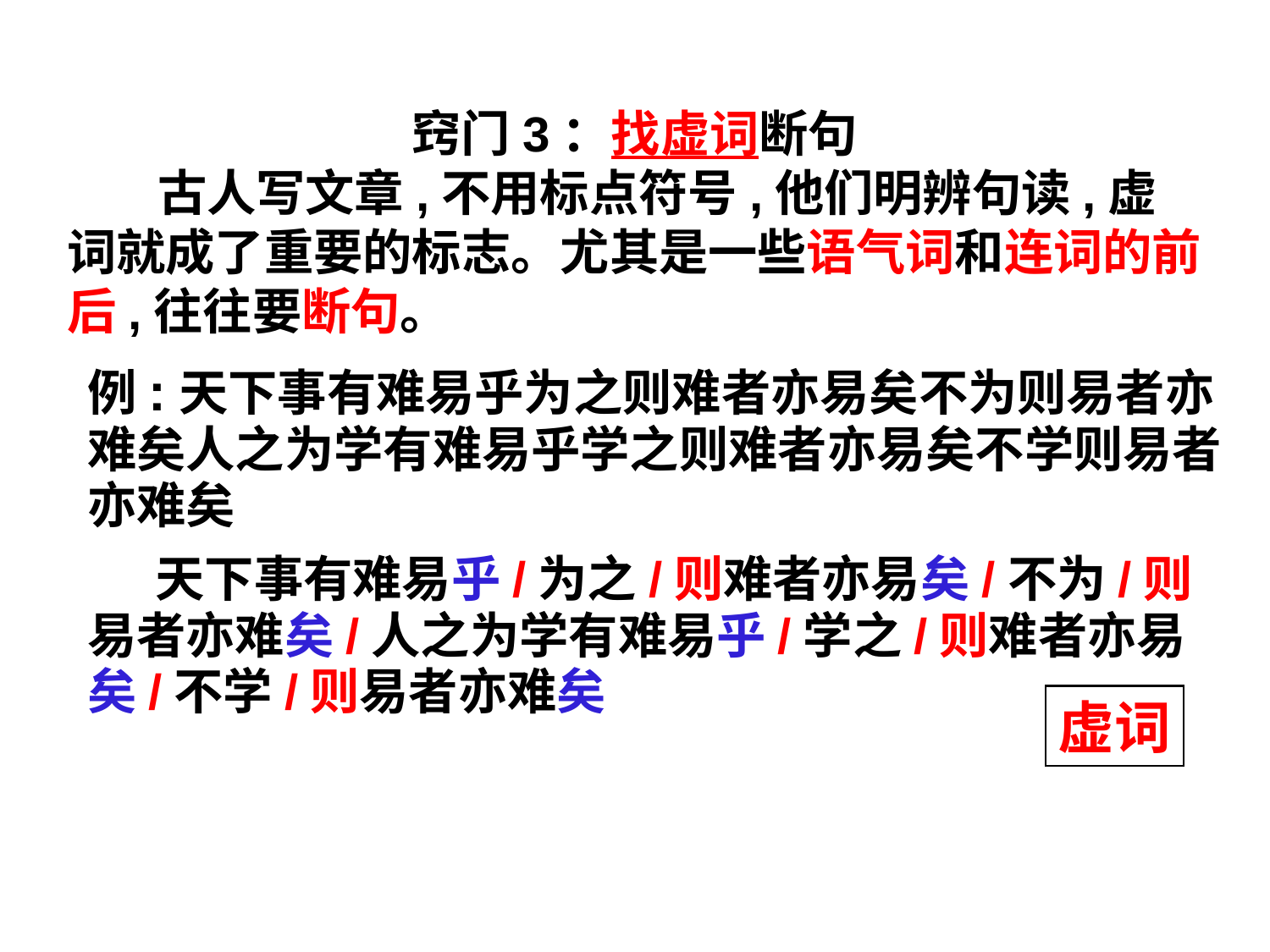

窍门3：找虚词断句
       古人写文章,不用标点符号,他们明辨句读,虚词就成了重要的标志。尤其是一些语气词和连词的前后,往往要断句。
例:天下事有难易乎为之则难者亦易矣不为则易者亦难矣人之为学有难易乎学之则难者亦易矣不学则易者亦难矣
     天下事有难易乎/为之/则难者亦易矣/不为/则易者亦难矣/人之为学有难易乎/学之/则难者亦易矣/不学/则易者亦难矣
虚词